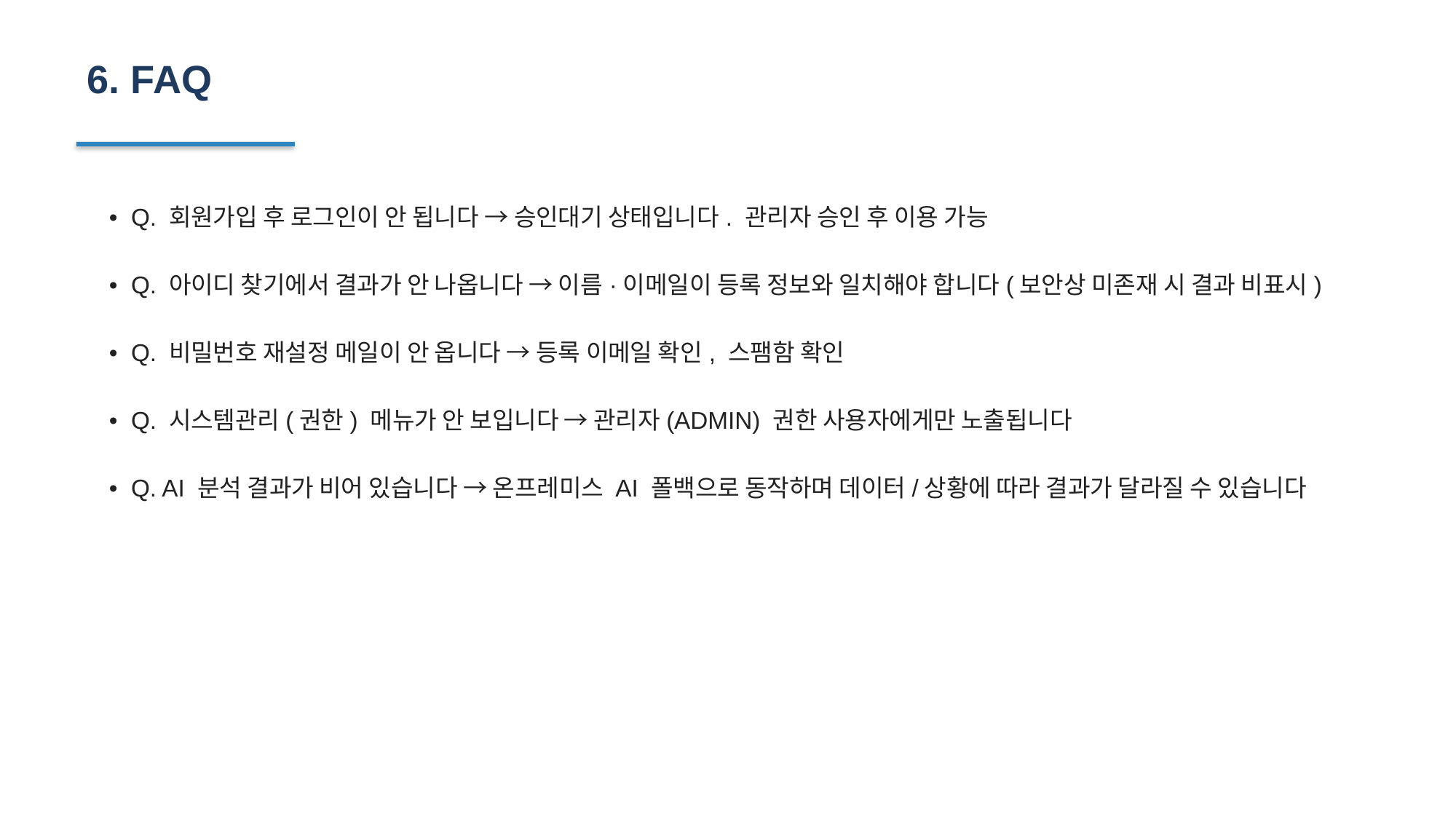

6. FAQ

•  Q. 회원가입 후 로그인이 안 됩니다 → 승인대기 상태입니다. 관리자 승인 후 이용 가능
•  Q. 아이디 찾기에서 결과가 안 나옵니다 → 이름·이메일이 등록 정보와 일치해야 합니다(보안상 미존재 시 결과 비표시)
•  Q. 비밀번호 재설정 메일이 안 옵니다 → 등록 이메일 확인, 스팸함 확인
•  Q. 시스템관리(권한) 메뉴가 안 보입니다 → 관리자(ADMIN) 권한 사용자에게만 노출됩니다
•  Q. AI 분석 결과가 비어 있습니다 → 온프레미스 AI 폴백으로 동작하며 데이터/상황에 따라 결과가 달라질 수 있습니다